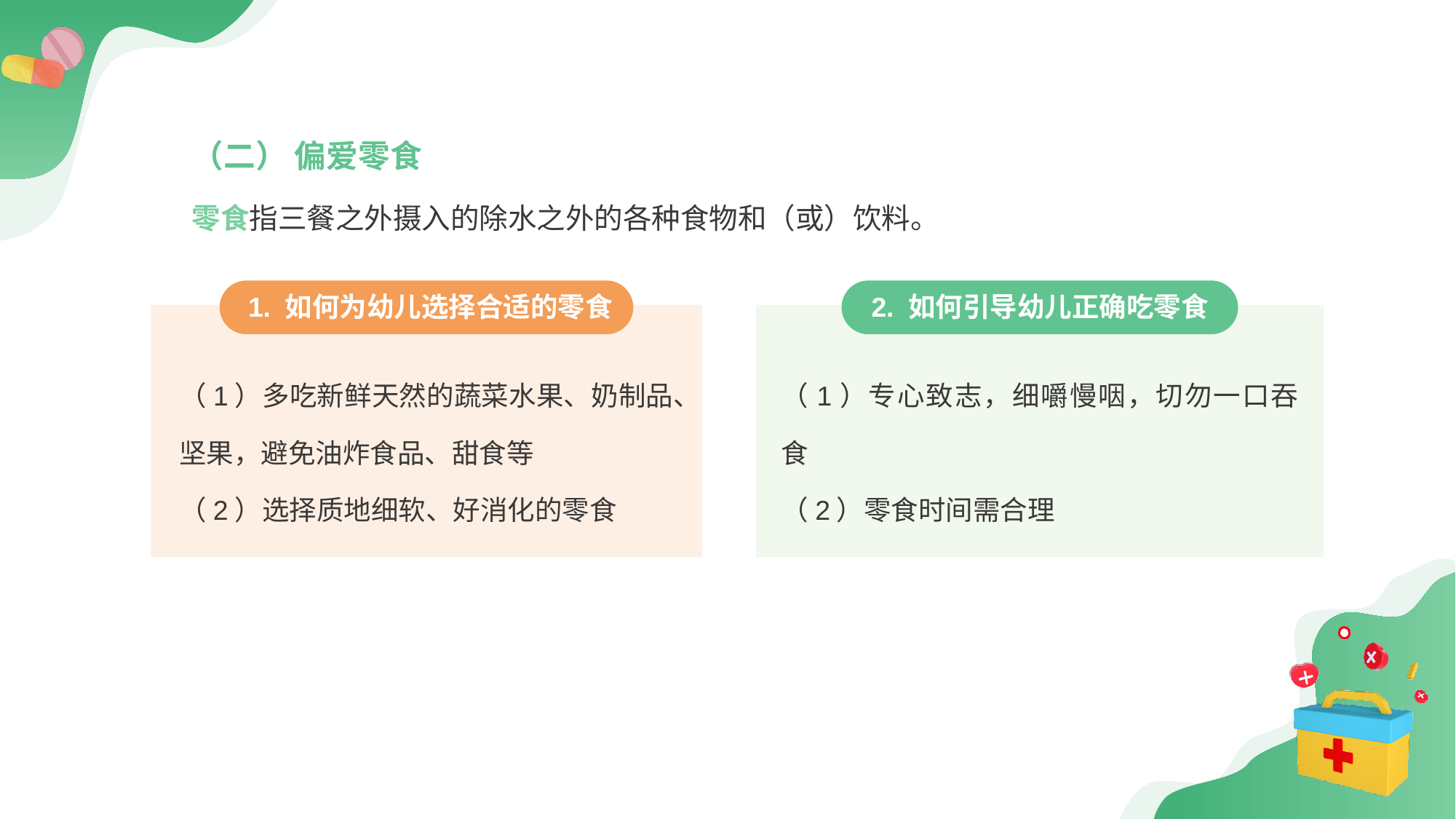

（二） 偏爱零食
零食指三餐之外摄入的除水之外的各种食物和（或）饮料。

 1. 如何为幼儿选择合适的零食
2. 如何引导幼儿正确吃零食

（1）多吃新鲜天然的蔬菜水果、奶制品、坚果，避免油炸食品、甜食等
（2）选择质地细软、好消化的零食
（1）专心致志，细嚼慢咽，切勿一口吞食
（2）零食时间需合理